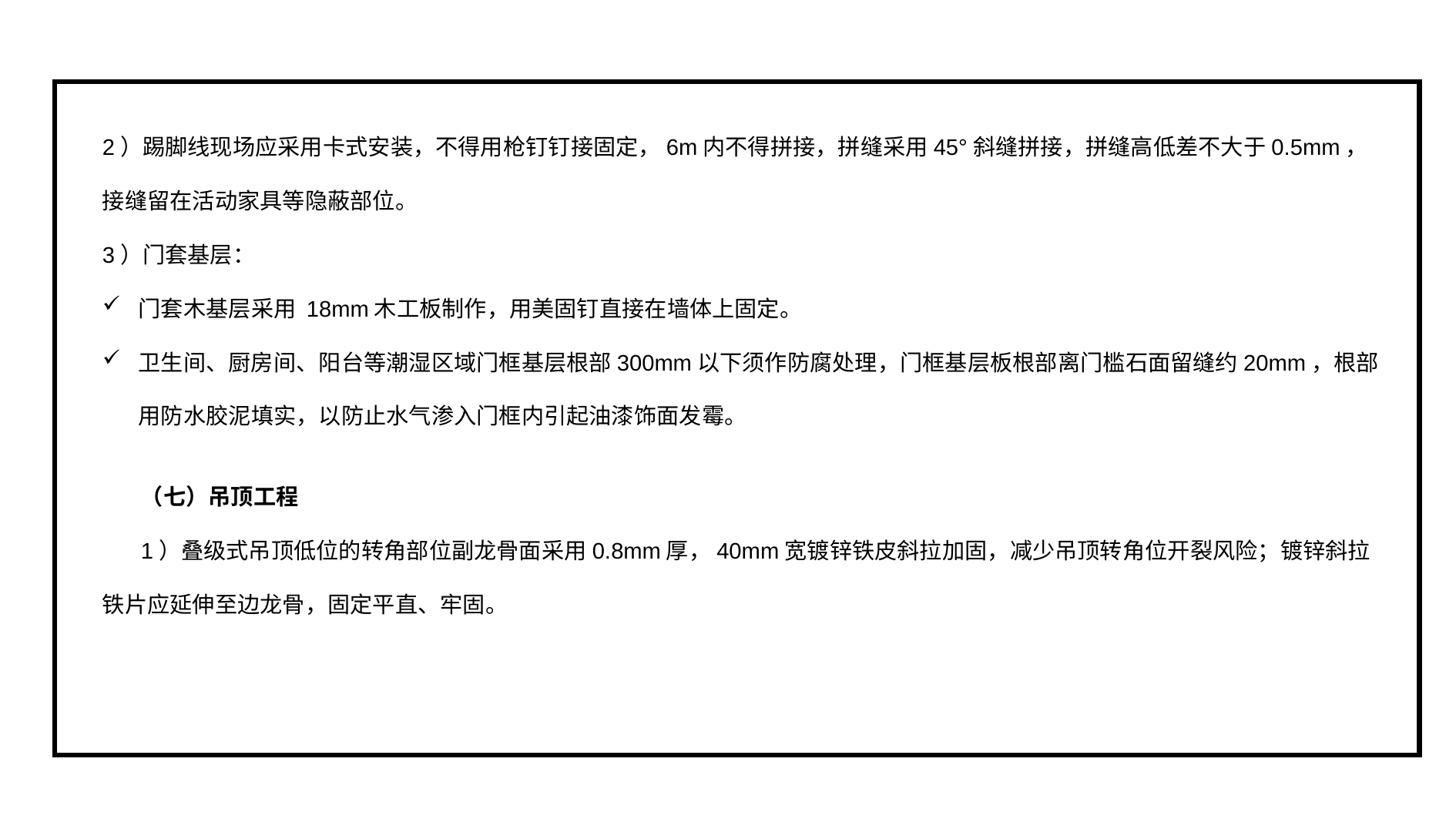

2）踢脚线现场应采用卡式安装，不得用枪钉钉接固定，6m内不得拼接，拼缝采用45°斜缝拼接，拼缝高低差不大于0.5mm，接缝留在活动家具等隐蔽部位。
3）门套基层：
门套木基层采用 18mm木工板制作，用美固钉直接在墙体上固定。
卫生间、厨房间、阳台等潮湿区域门框基层根部300mm以下须作防腐处理，门框基层板根部离门槛石面留缝约20mm，根部用防水胶泥填实，以防止水气渗入门框内引起油漆饰面发霉。

（七）吊顶工程
1）叠级式吊顶低位的转角部位副龙骨面采用0.8mm厚，40mm宽镀锌铁皮斜拉加固，减少吊顶转角位开裂风险；镀锌斜拉铁片应延伸至边龙骨，固定平直、牢固。